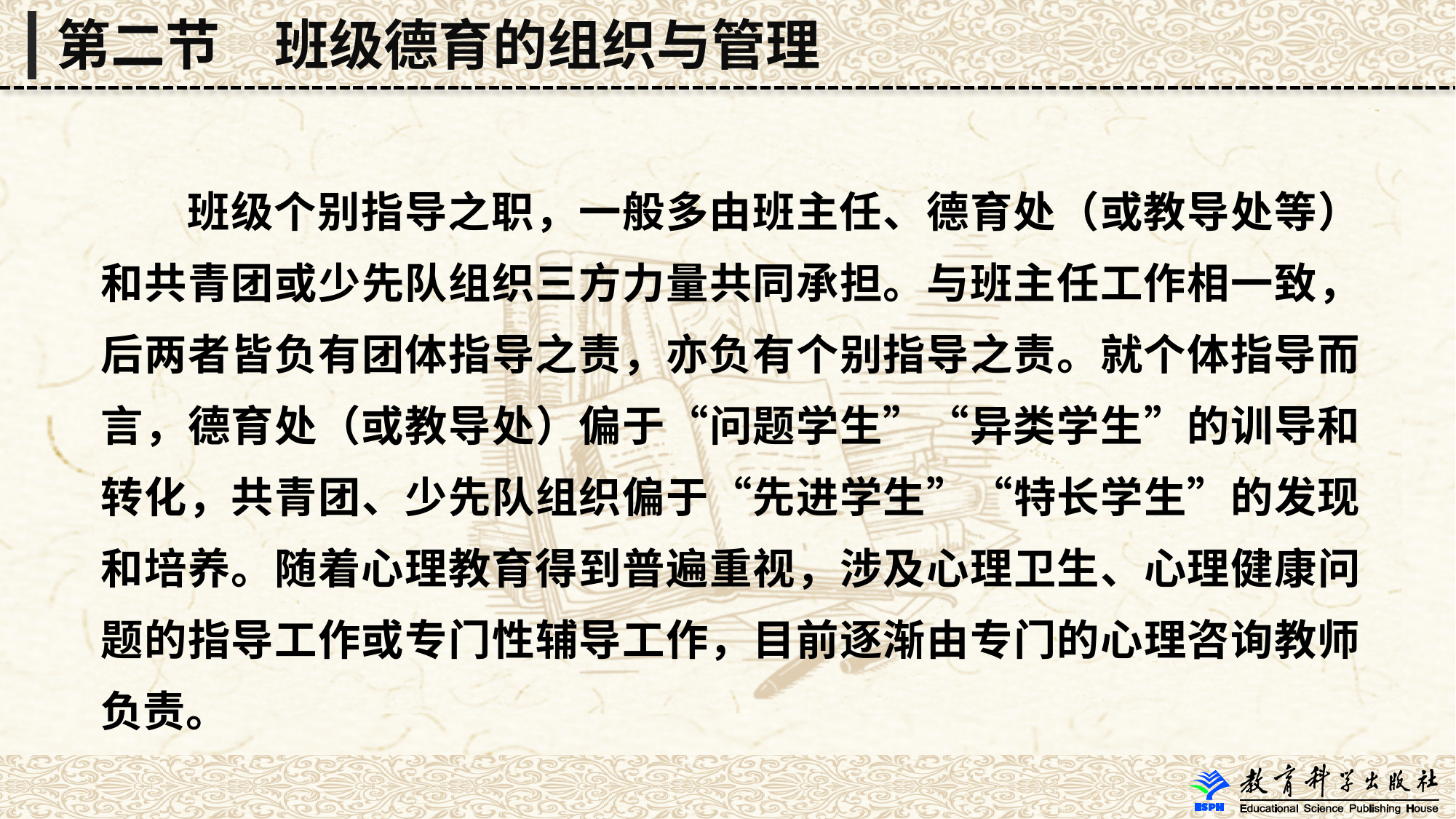

第二节　班级德育的组织与管理
       班级个别指导之职，一般多由班主任、德育处（或教导处等）和共青团或少先队组织三方力量共同承担。与班主任工作相一致，后两者皆负有团体指导之责，亦负有个别指导之责。就个体指导而言，德育处（或教导处）偏于“问题学生”“异类学生”的训导和转化，共青团、少先队组织偏于“先进学生”“特长学生”的发现和培养。随着心理教育得到普遍重视，涉及心理卫生、心理健康问题的指导工作或专门性辅导工作，目前逐渐由专门的心理咨询教师负责。